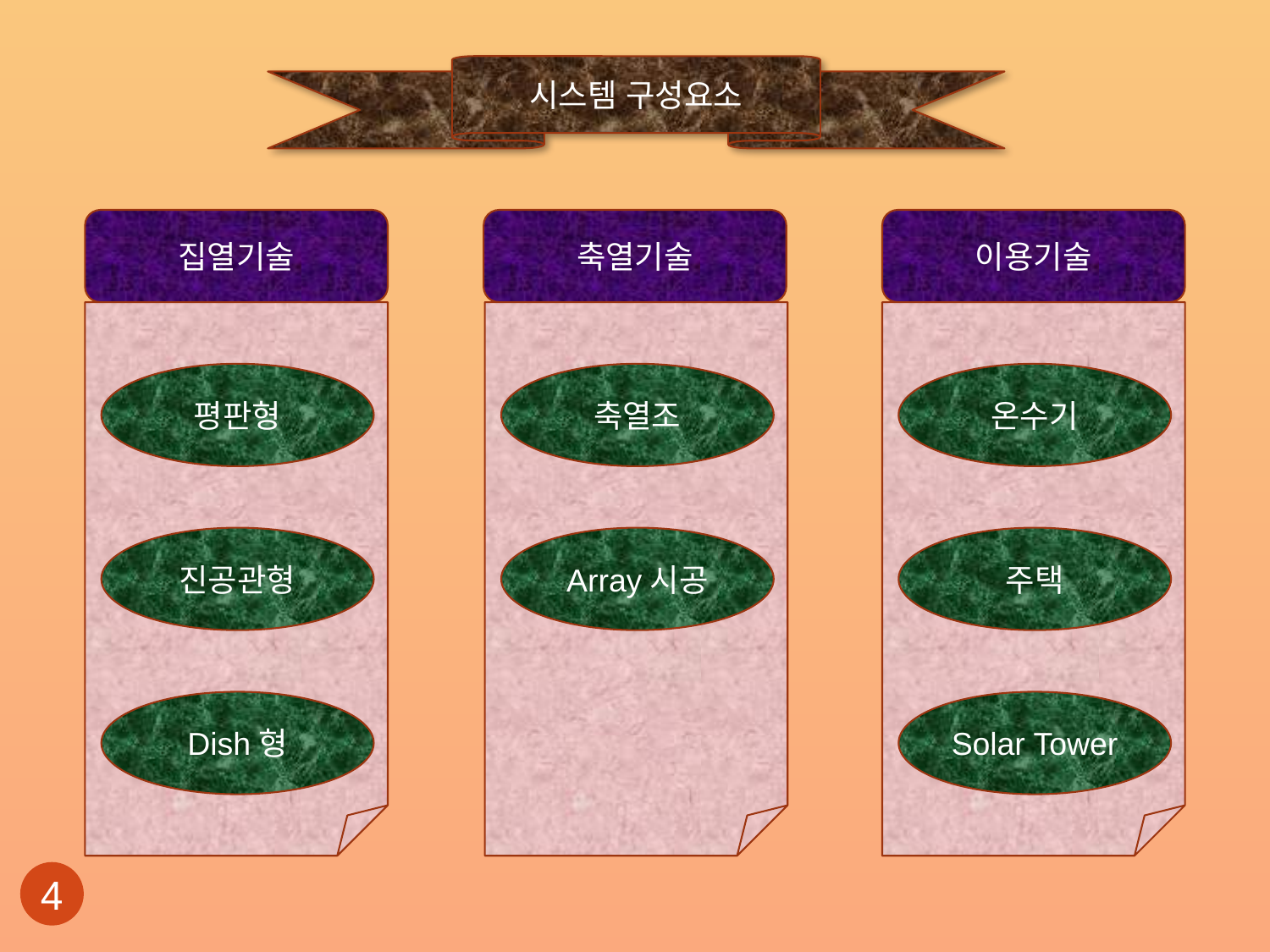

시스템 구성요소
집열기술
축열기술
이용기술

평판형
축열조
온수기
진공관형
Array시공
주택
Dish형
Solar Tower
4